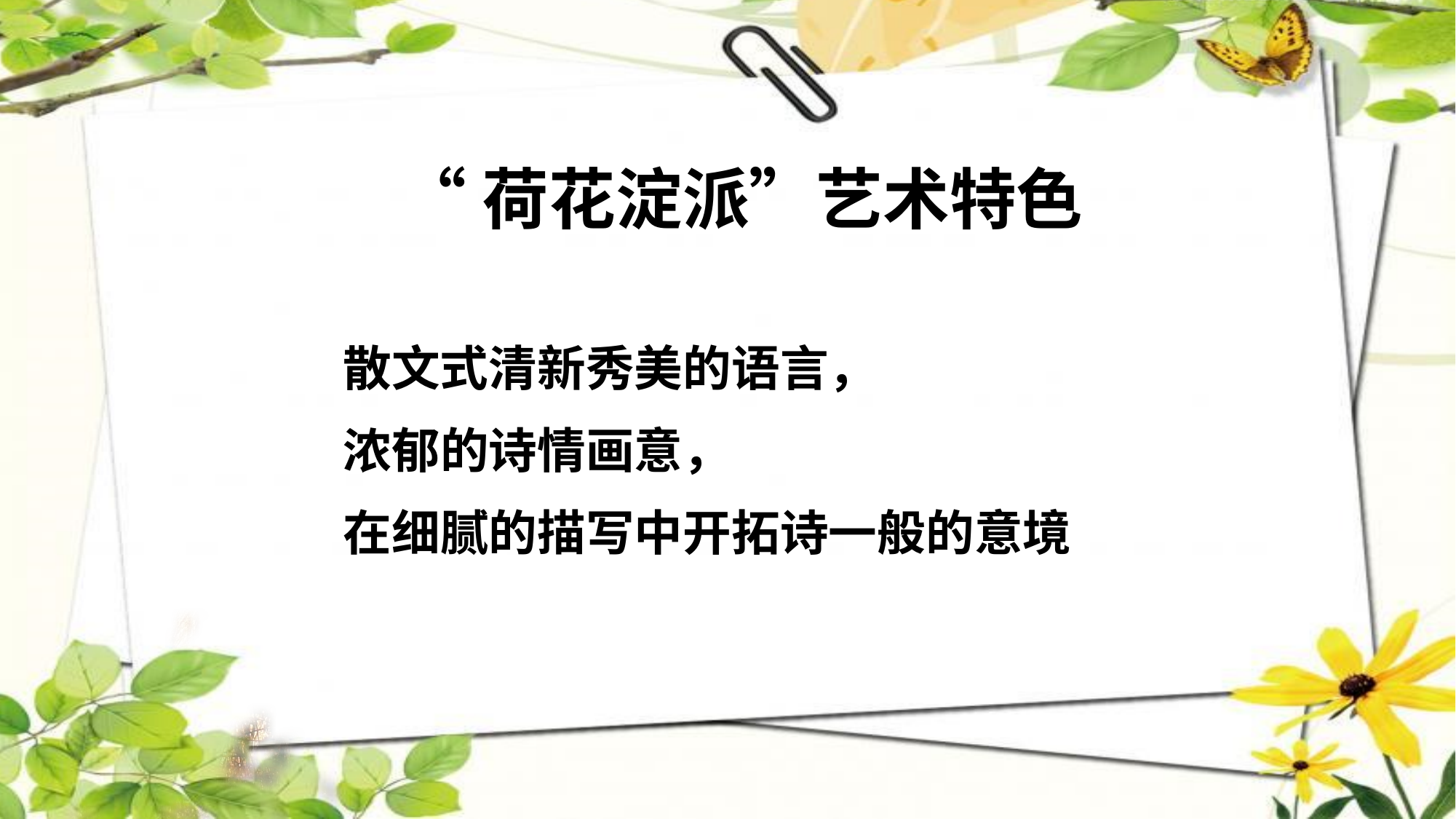

“荷花淀派”艺术特色
散文式清新秀美的语言，
浓郁的诗情画意，
在细腻的描写中开拓诗一般的意境